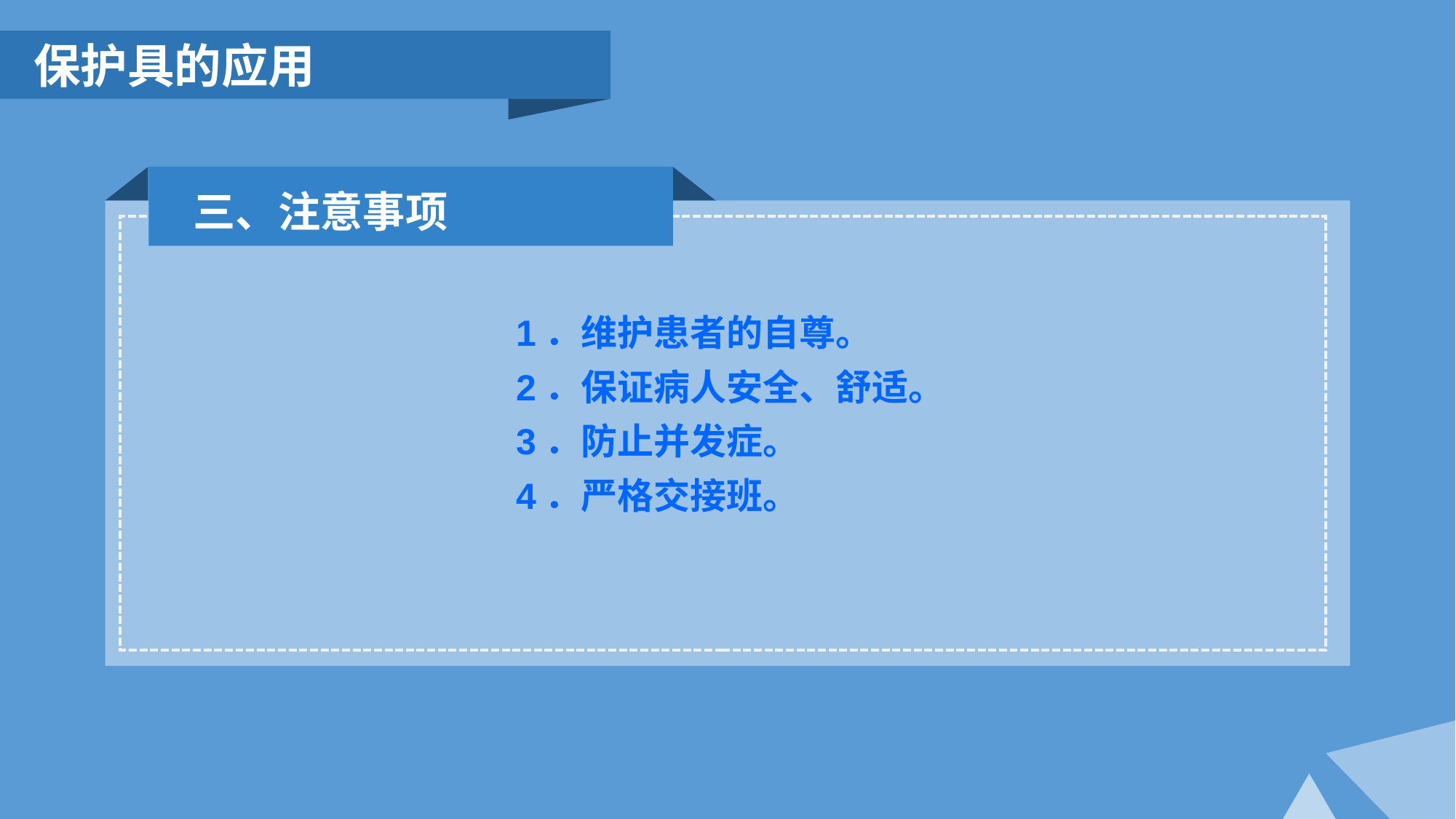

保护具的应用

三、注意事项

1．维护患者的自尊。
2．保证病人安全、舒适。
3．防止并发症。
4．严格交接班。